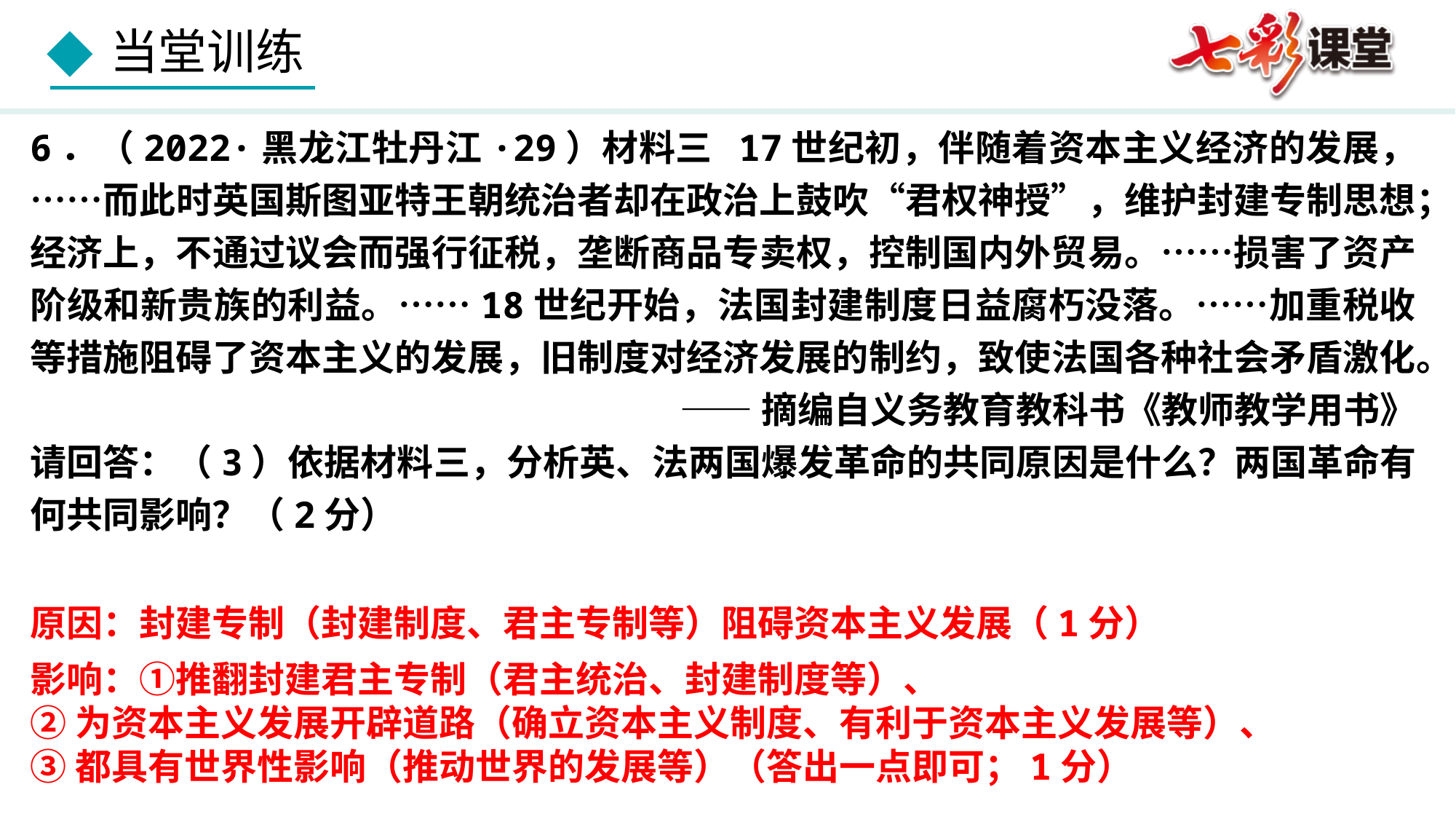

6．（2022·黑龙江牡丹江·29）材料三  17世纪初，伴随着资本主义经济的发展，……而此时英国斯图亚特王朝统治者却在政治上鼓吹“君权神授”，维护封建专制思想；经济上，不通过议会而强行征税，垄断商品专卖权，控制国内外贸易。……损害了资产阶级和新贵族的利益。……18世纪开始，法国封建制度日益腐朽没落。……加重税收等措施阻碍了资本主义的发展，旧制度对经济发展的制约，致使法国各种社会矛盾激化。
——摘编自义务教育教科书《教师教学用书》
请回答：（3）依据材料三，分析英、法两国爆发革命的共同原因是什么？两国革命有何共同影响？（2分）

原因：封建专制（封建制度、君主专制等）阻碍资本主义发展（1分）

影响：①推翻封建君主专制（君主统治、封建制度等）、
②为资本主义发展开辟道路（确立资本主义制度、有利于资本主义发展等）、
③都具有世界性影响（推动世界的发展等）（答出一点即可；1分）